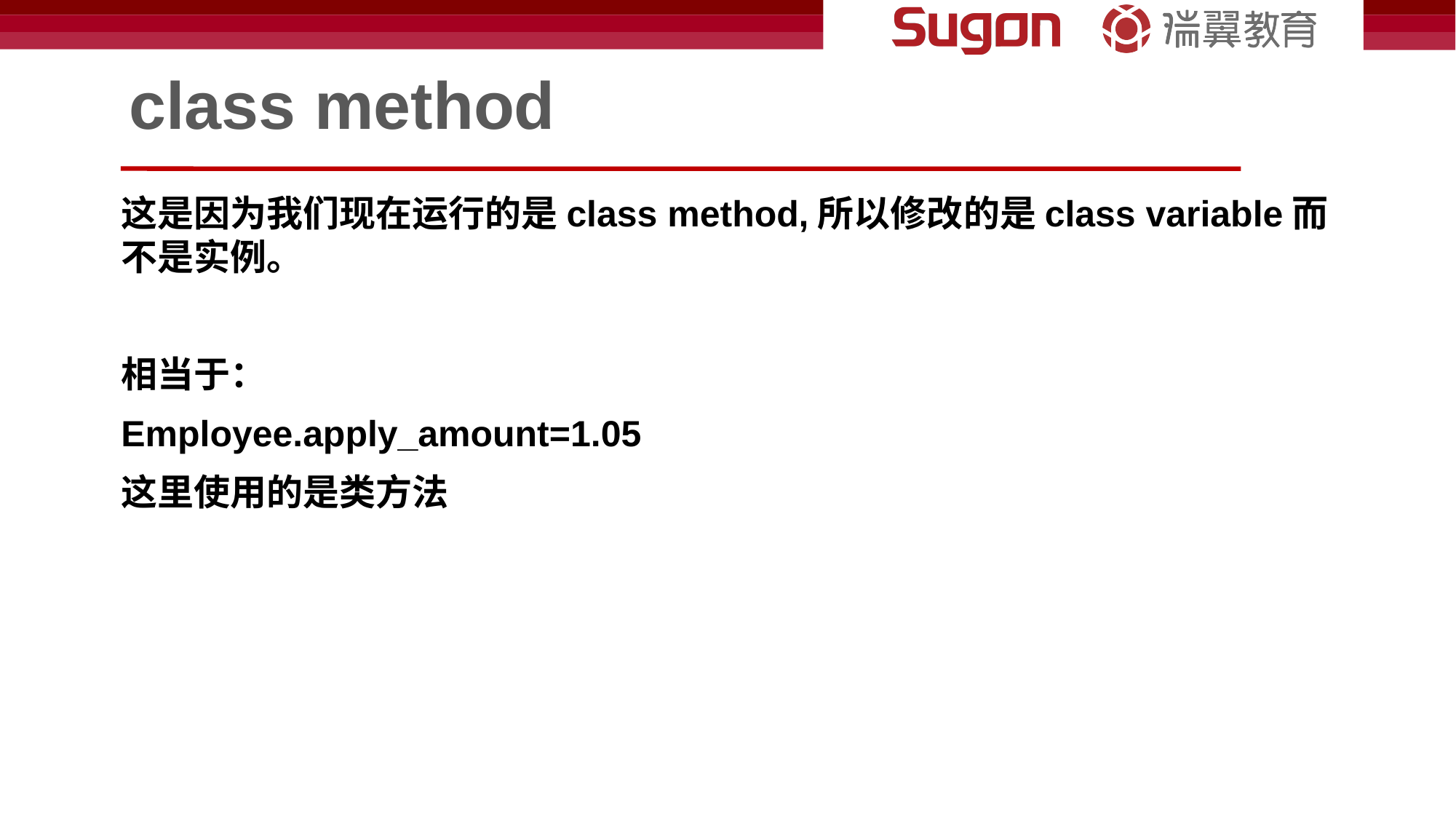

# class method
这是因为我们现在运行的是class method,所以修改的是class variable而不是实例。

相当于：
Employee.apply_amount=1.05
这里使用的是类方法